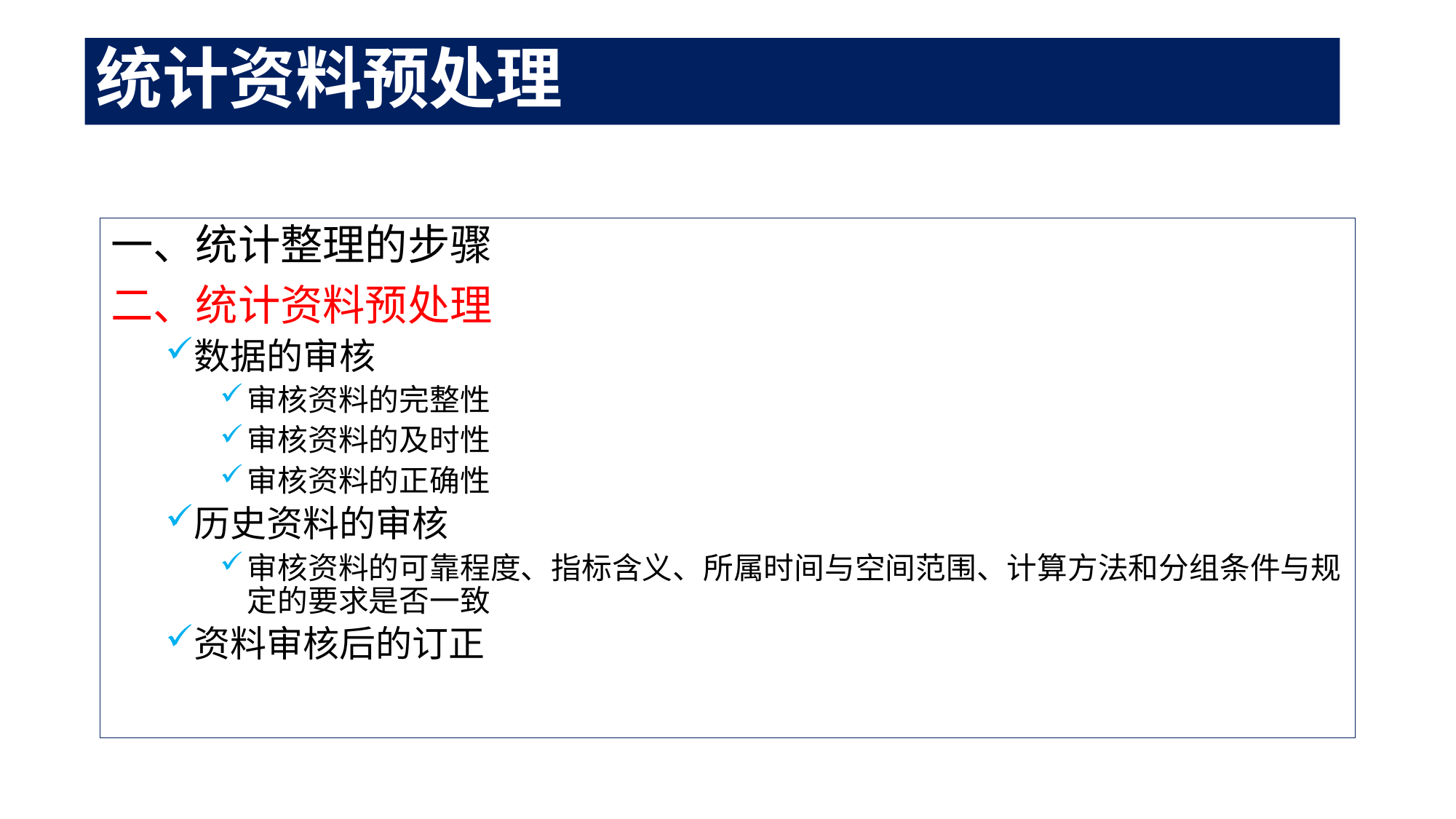

# 统计资料预处理
一、统计整理的步骤
二、统计资料预处理
数据的审核
审核资料的完整性
审核资料的及时性
审核资料的正确性
历史资料的审核
审核资料的可靠程度、指标含义、所属时间与空间范围、计算方法和分组条件与规定的要求是否一致
资料审核后的订正